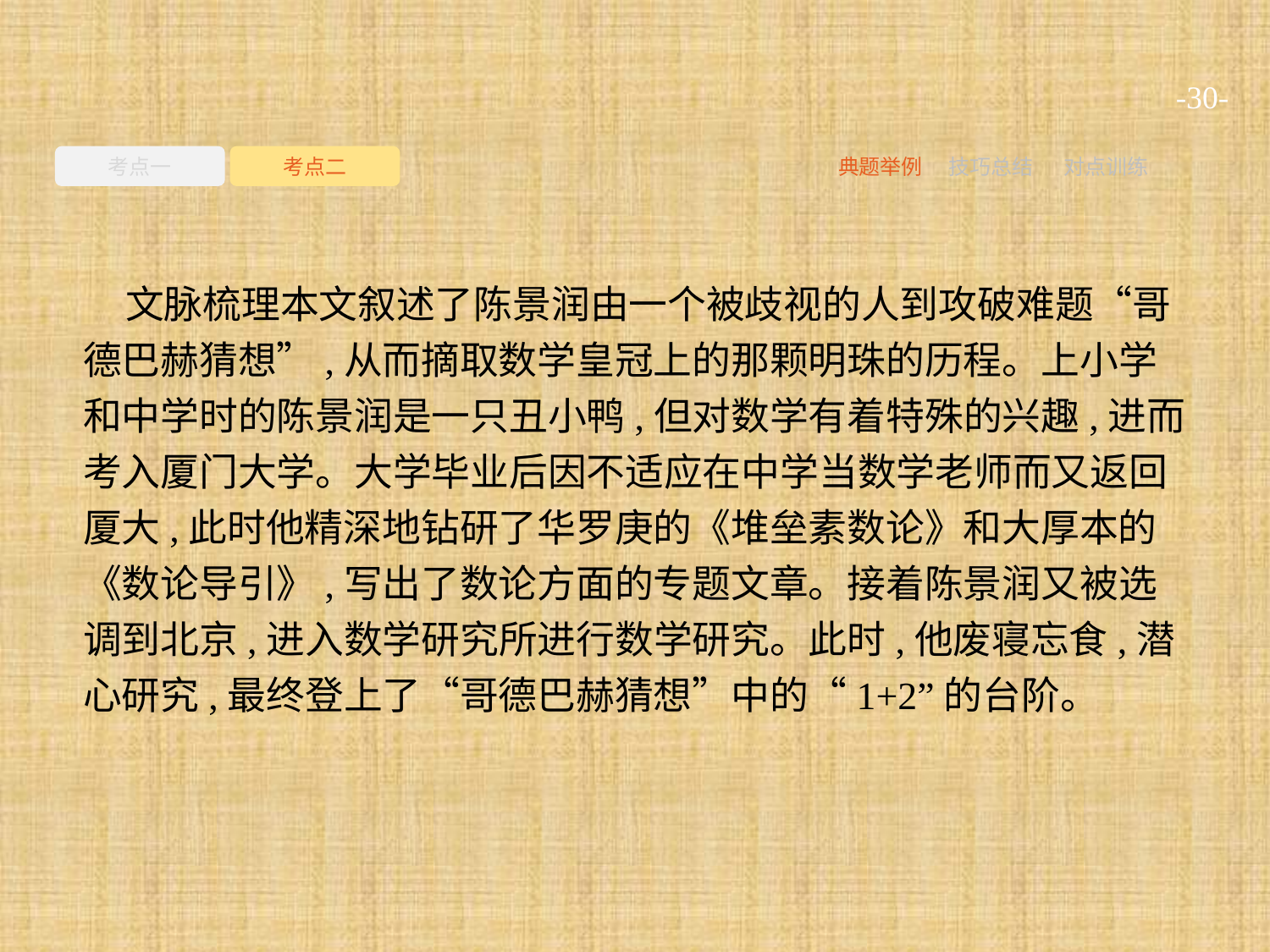

-30-
考点一
考点二
典题举例
技巧总结
对点训练
文脉梳理本文叙述了陈景润由一个被歧视的人到攻破难题“哥德巴赫猜想”,从而摘取数学皇冠上的那颗明珠的历程。上小学和中学时的陈景润是一只丑小鸭,但对数学有着特殊的兴趣,进而考入厦门大学。大学毕业后因不适应在中学当数学老师而又返回厦大,此时他精深地钻研了华罗庚的《堆垒素数论》和大厚本的《数论导引》,写出了数论方面的专题文章。接着陈景润又被选调到北京,进入数学研究所进行数学研究。此时,他废寝忘食,潜心研究,最终登上了“哥德巴赫猜想”中的“1+2”的台阶。